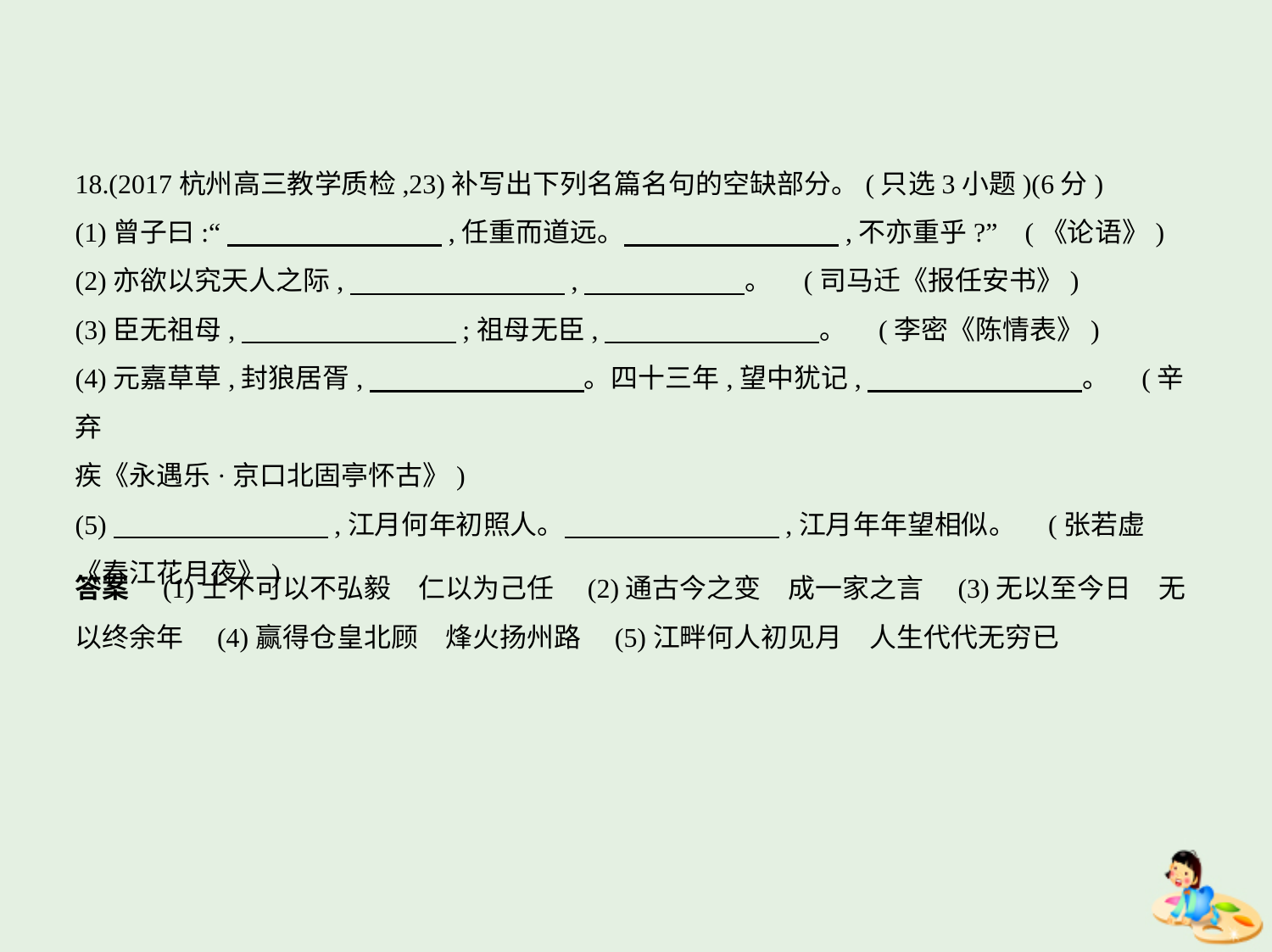

18.(2017杭州高三教学质检,23)补写出下列名篇名句的空缺部分。(只选3小题)(6分)
(1)曾子曰:“　　　　　　　    ,任重而道远。　　　　　　　    ,不亦重乎?” (《论语》)
(2)亦欲以究天人之际,　　　　　　　    ,　　　　　    。 (司马迁《报任安书》)
(3)臣无祖母,　　　　　　　    ;祖母无臣,　　　　　　　    。 (李密《陈情表》)
(4)元嘉草草,封狼居胥,　　　　　　　    。四十三年,望中犹记,　　　　　　　    。 (辛弃
疾《永遇乐·京口北固亭怀古》)
(5)　　　　　　　    ,江月何年初照人。　　　　　　　    ,江月年年望相似。 (张若虚
《春江花月夜》)
答案　(1)士不可以不弘毅　仁以为己任　(2)通古今之变　成一家之言　(3)无以至今日　无
以终余年　(4)赢得仓皇北顾　烽火扬州路　(5)江畔何人初见月　人生代代无穷已